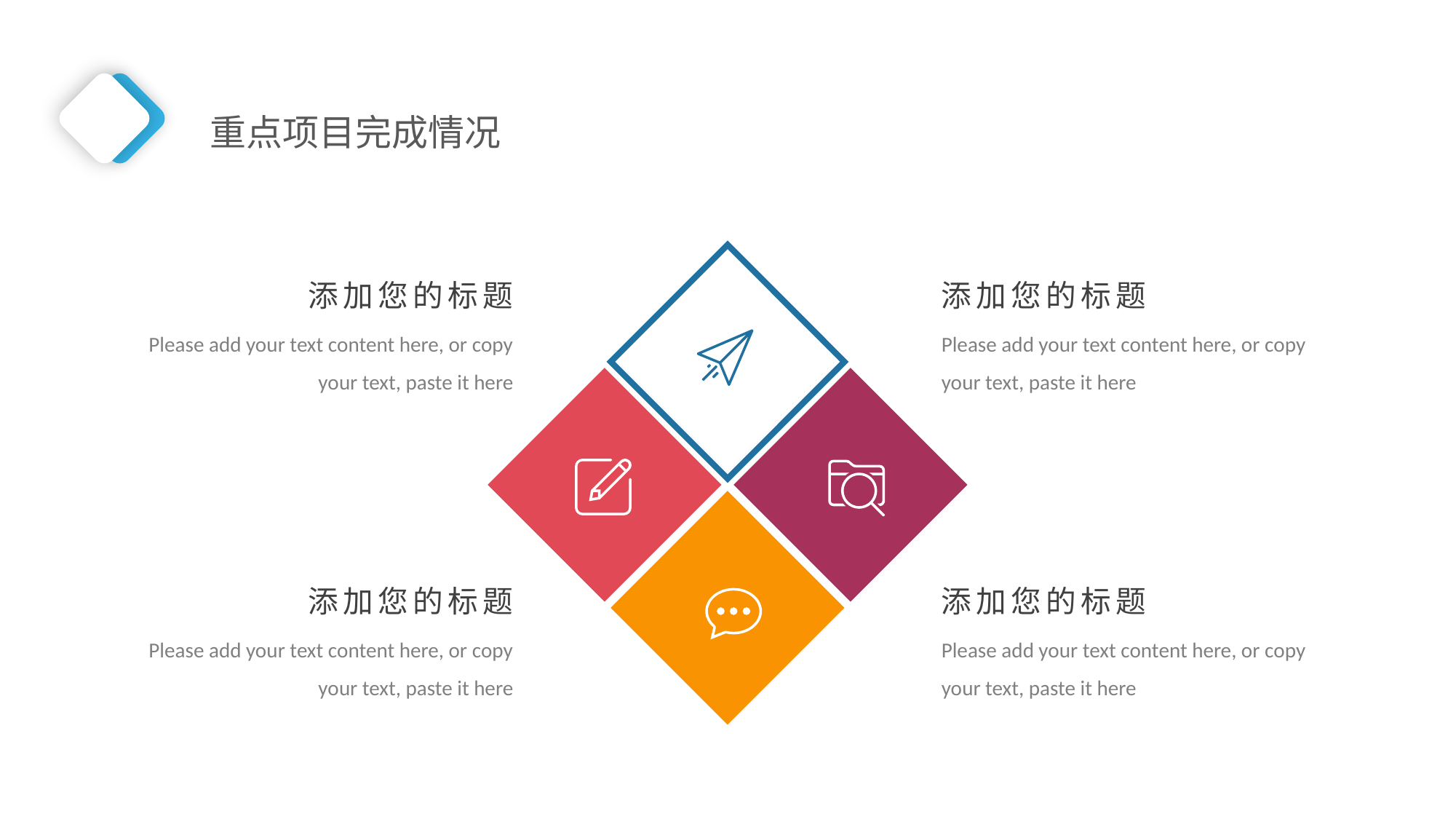

重点项目完成情况

添加您的标题
Please add your text content here, or copy your text, paste it here
添加您的标题
Please add your text content here, or copy your text, paste it here

添加您的标题
Please add your text content here, or copy your text, paste it here
添加您的标题
Please add your text content here, or copy your text, paste it here